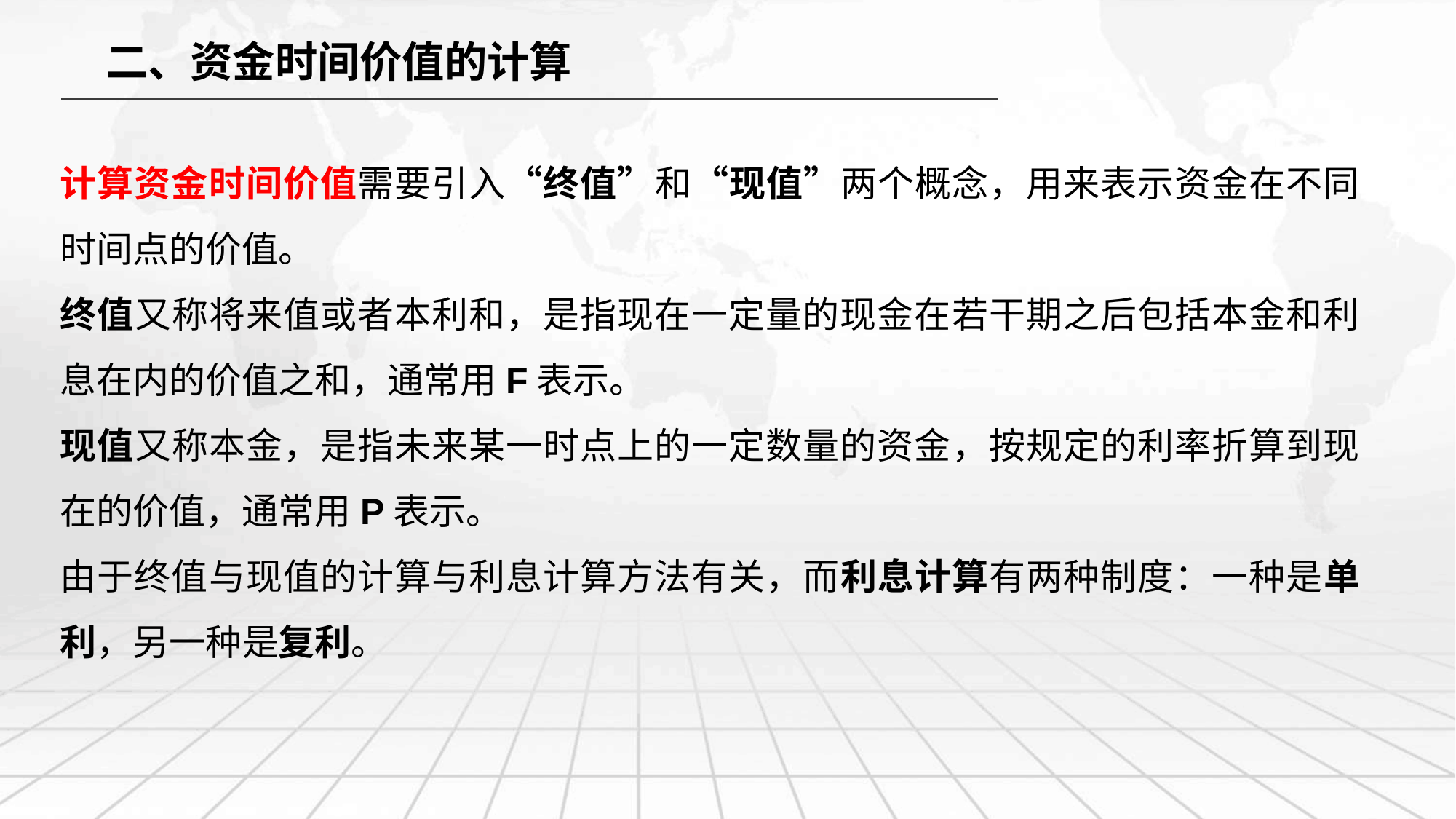

二、资金时间价值的计算
计算资金时间价值需要引入“终值”和“现值”两个概念，用来表示资金在不同时间点的价值。
终值又称将来值或者本利和，是指现在一定量的现金在若干期之后包括本金和利息在内的价值之和，通常用F表示。
现值又称本金，是指未来某一时点上的一定数量的资金，按规定的利率折算到现在的价值，通常用P表示。
由于终值与现值的计算与利息计算方法有关，而利息计算有两种制度：一种是单利，另一种是复利。